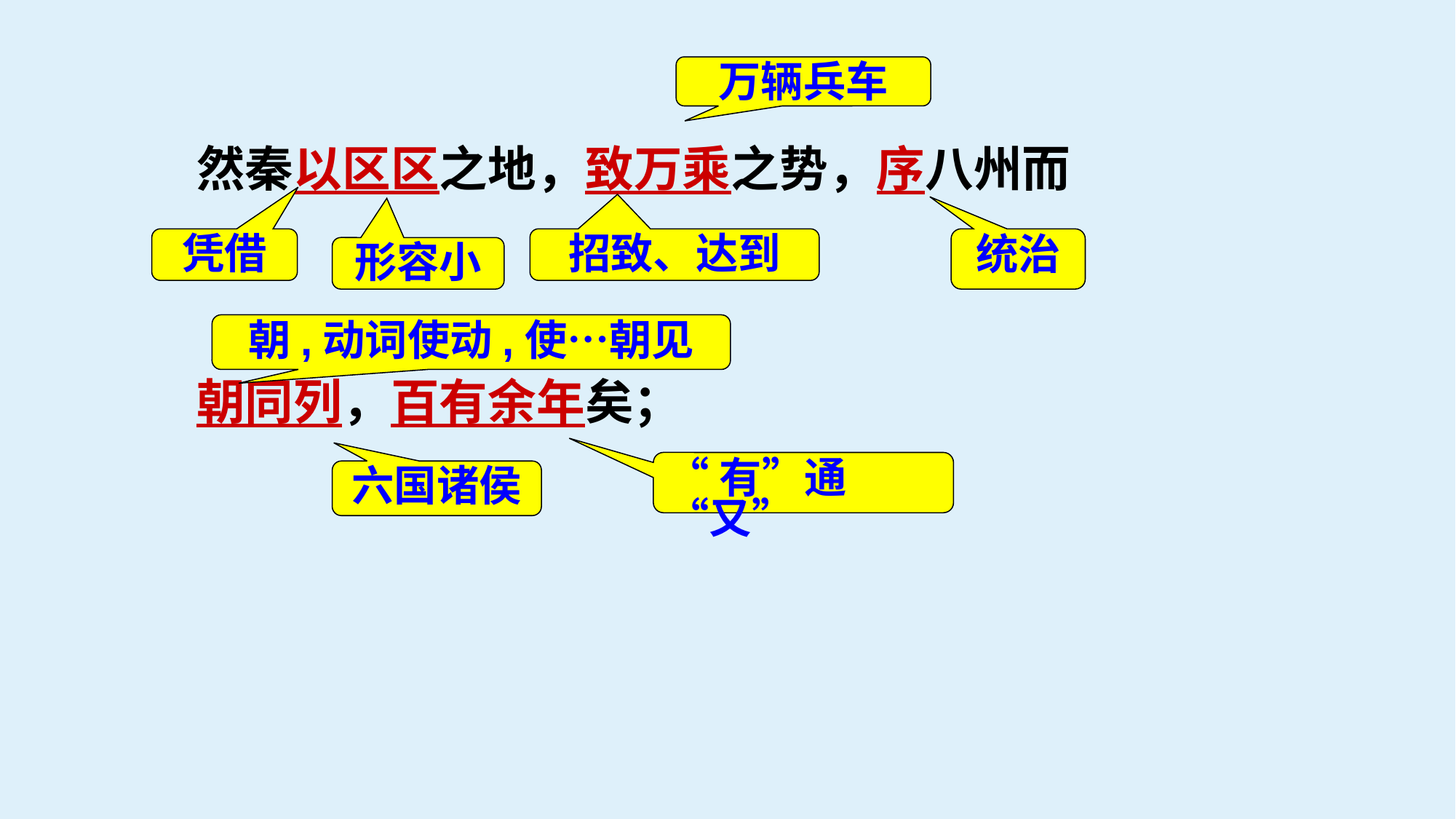

万辆兵车
然秦以区区之地，致万乘之势，序八州而

朝同列，百有余年矣；
凭借
招致、达到
统治
形容小
朝,动词使动,使…朝见
“有”通“又”
六国诸侯